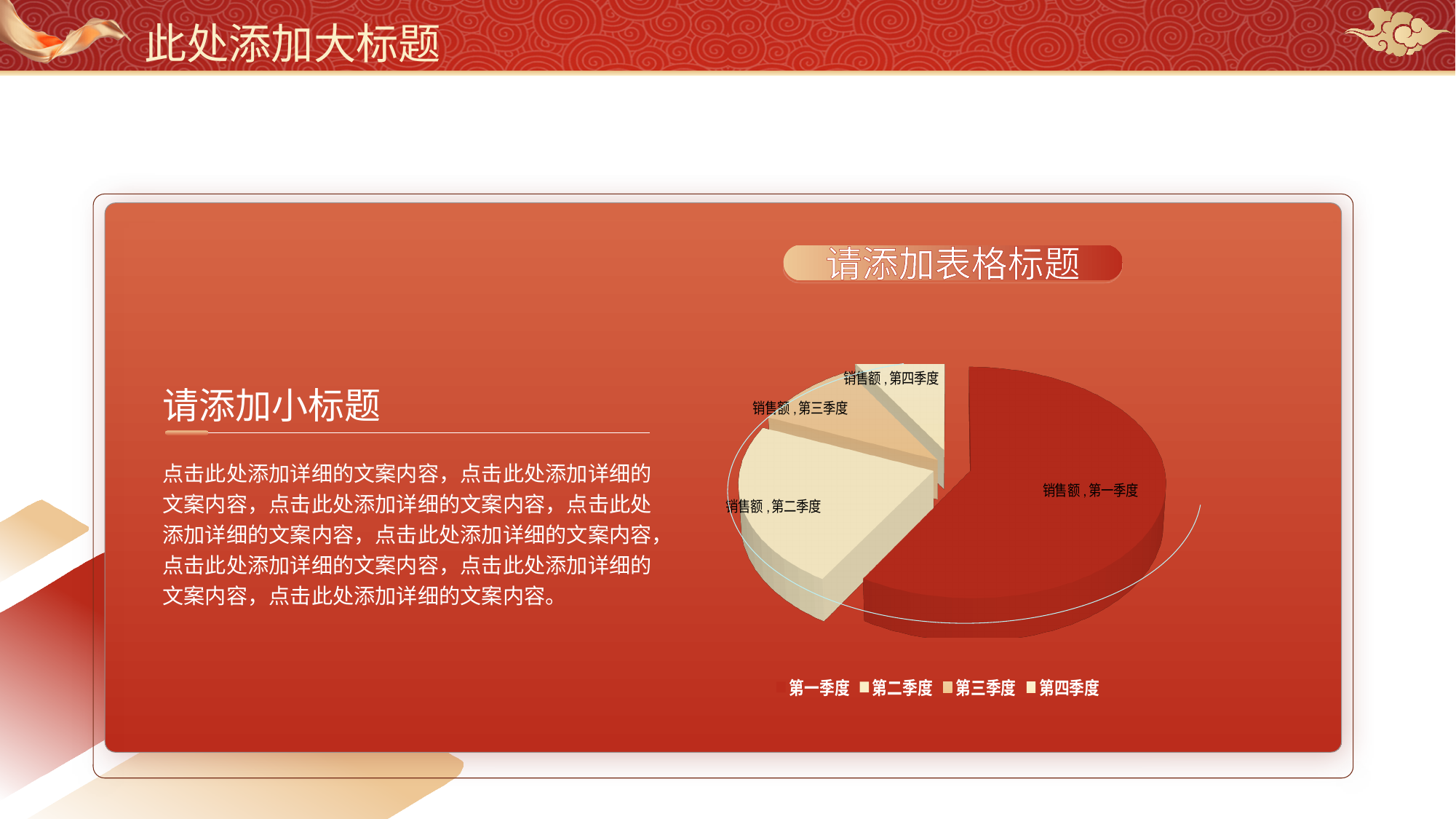

此处添加大标题

请添加表格标题

[unsupported chart]

请添加小标题

点击此处添加详细的文案内容，点击此处添加详细的文案内容，点击此处添加详细的文案内容，点击此处添加详细的文案内容，点击此处添加详细的文案内容，点击此处添加详细的文案内容，点击此处添加详细的文案内容，点击此处添加详细的文案内容。